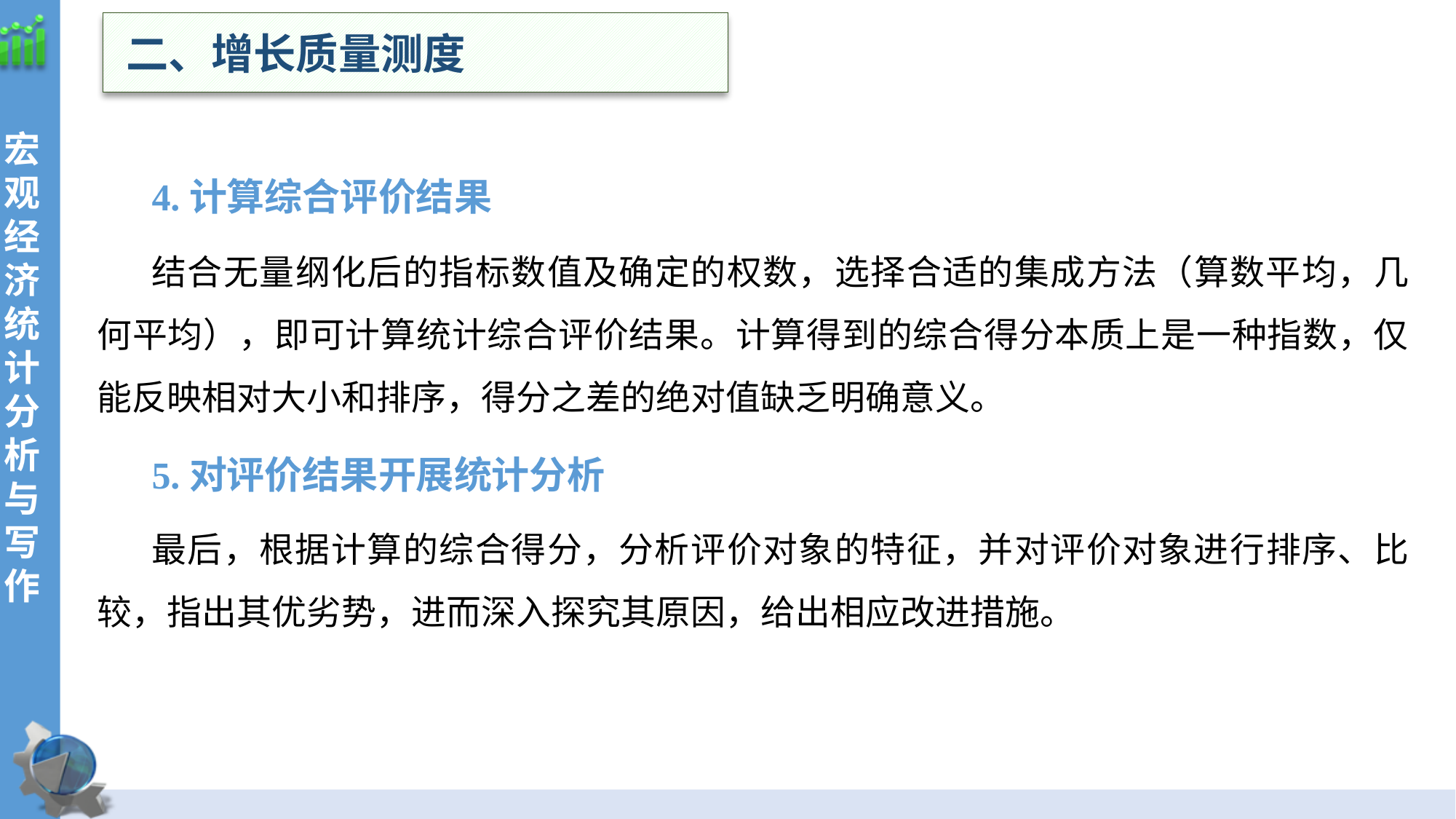

二、增长质量测度
4.计算综合评价结果
结合无量纲化后的指标数值及确定的权数，选择合适的集成方法（算数平均，几何平均），即可计算统计综合评价结果。计算得到的综合得分本质上是一种指数，仅能反映相对大小和排序，得分之差的绝对值缺乏明确意义。
5.对评价结果开展统计分析
最后，根据计算的综合得分，分析评价对象的特征，并对评价对象进行排序、比较，指出其优劣势，进而深入探究其原因，给出相应改进措施。